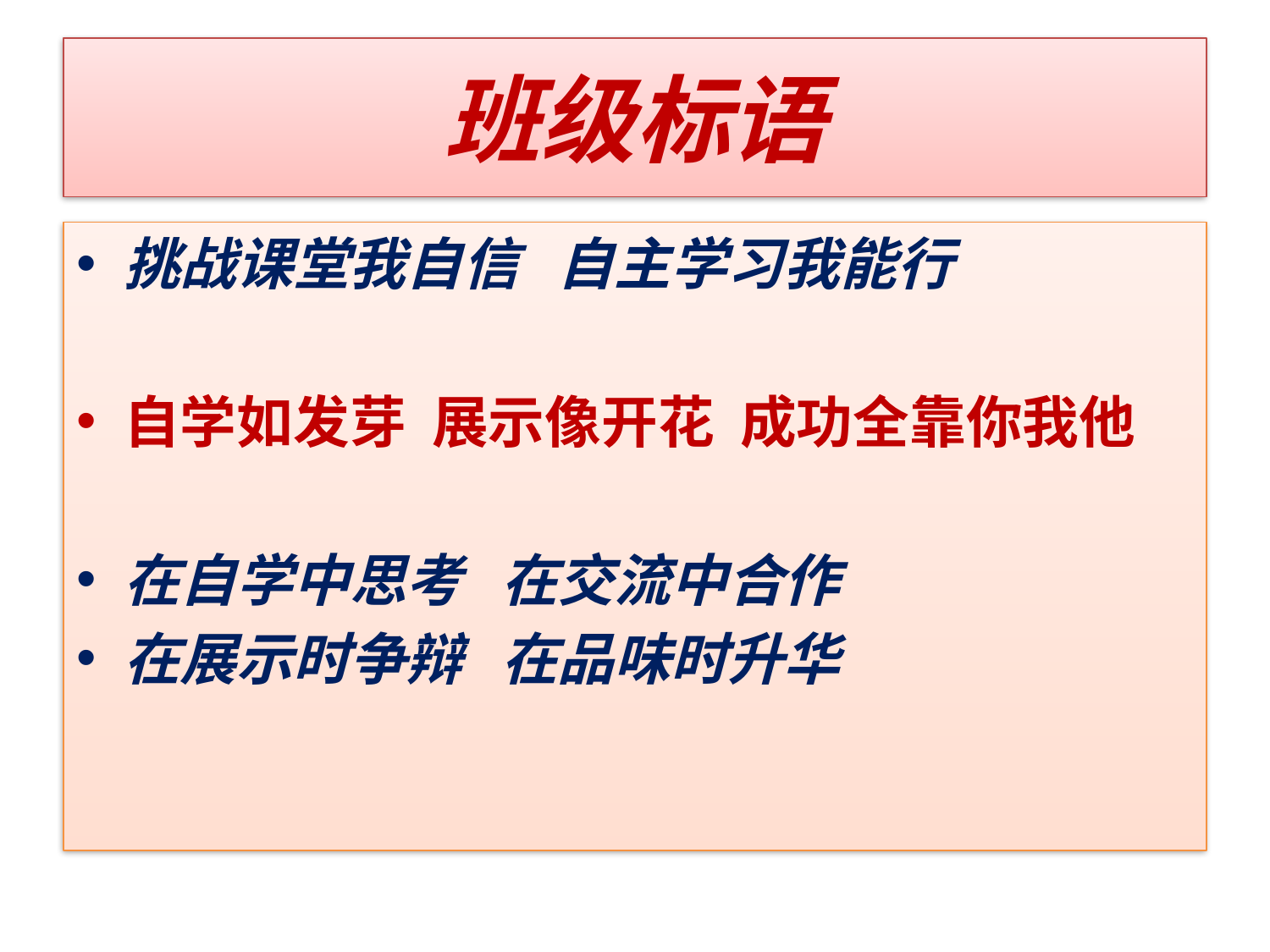

# 班级标语
挑战课堂我自信   自主学习我能行

自学如发芽  展示像开花  成功全靠你我他

在自学中思考   在交流中合作
在展示时争辩   在品味时升华